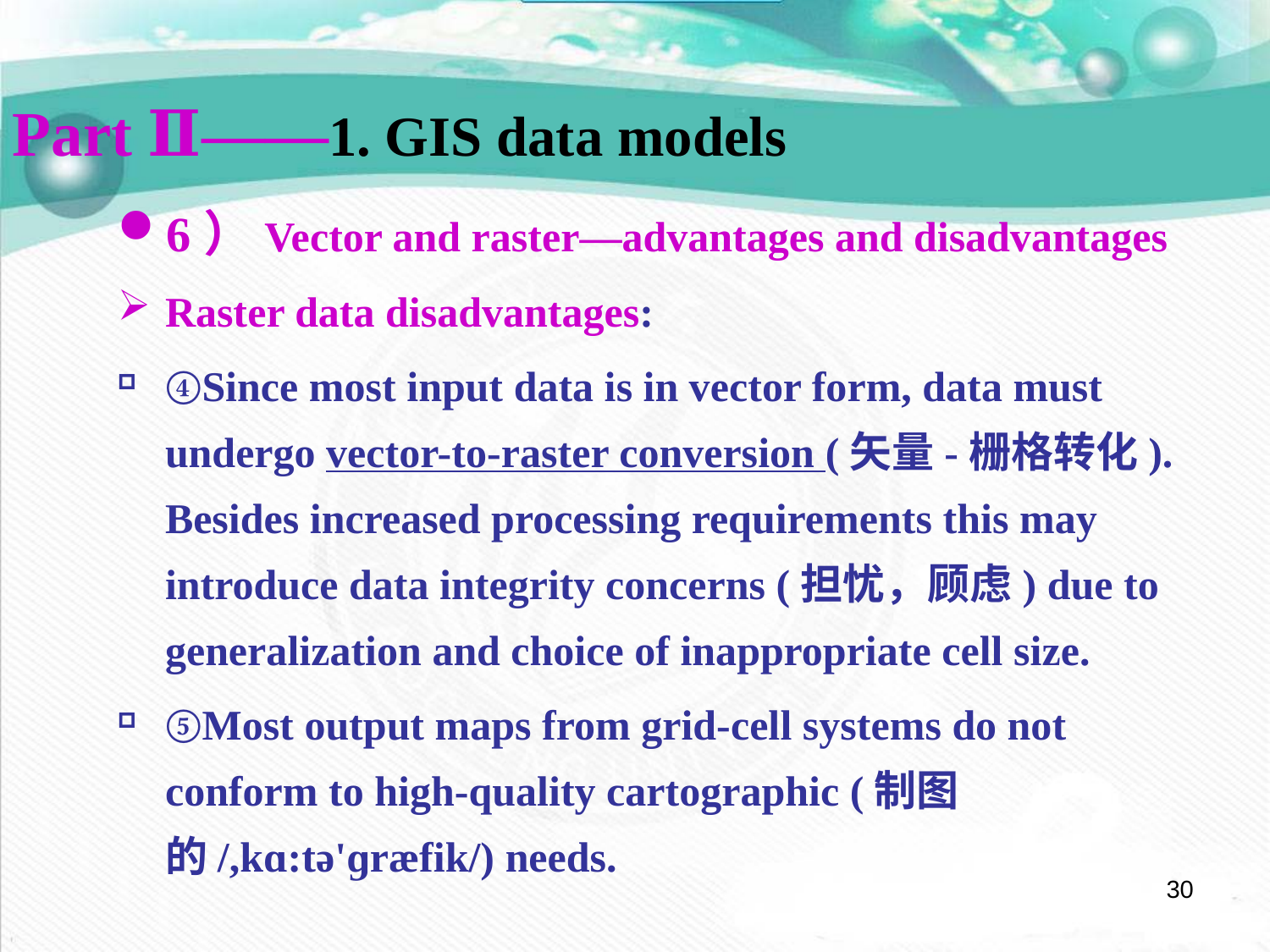

Part Ⅱ——1. GIS data models
6）Vector and raster—advantages and disadvantages
Raster data disadvantages:
④Since most input data is in vector form, data must undergo vector-to-raster conversion (矢量-栅格转化). Besides increased processing requirements this may introduce data integrity concerns (担忧，顾虑) due to generalization and choice of inappropriate cell size.
⑤Most output maps from grid-cell systems do not conform to high-quality cartographic (制图的/,kɑ:tə'ɡræfik/) needs.
30